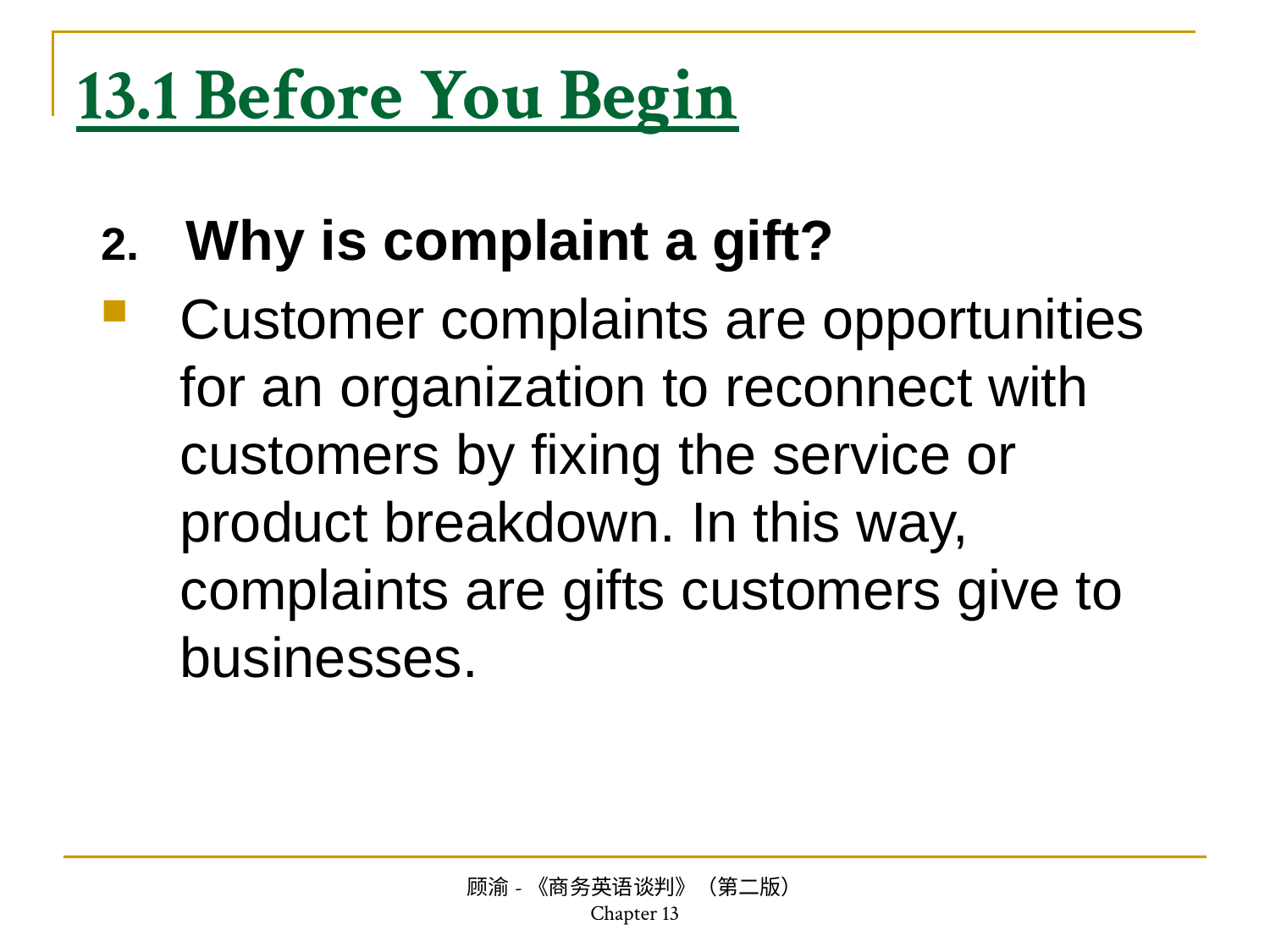

# 13.1 Before You Begin
2.   Why is complaint a gift?
Customer complaints are opportunities for an organization to reconnect with customers by fixing the service or product breakdown. In this way, complaints are gifts customers give to businesses.

6
顾渝-《商务英语谈判》（第二版） Chapter 13